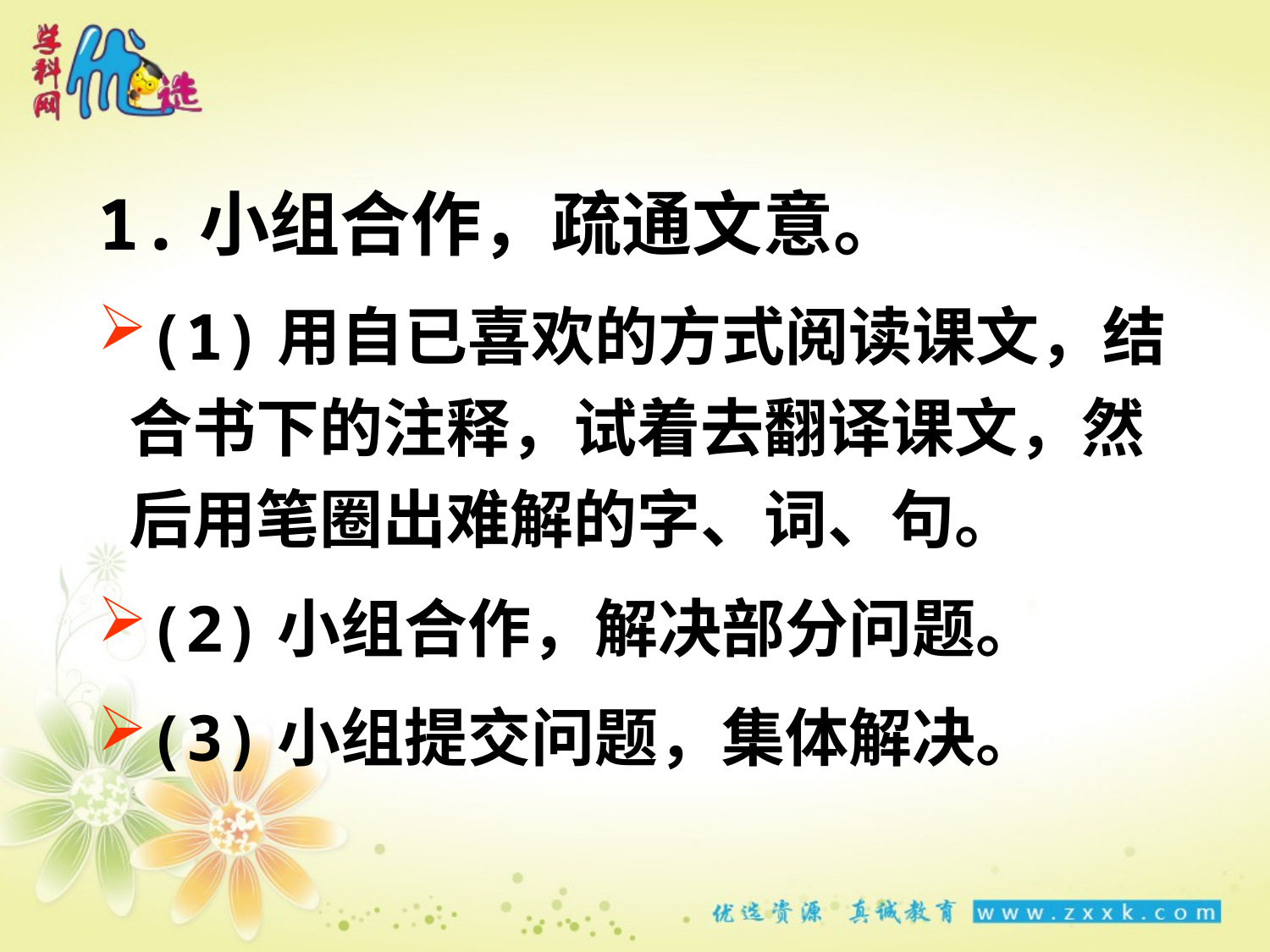

1.小组合作，疏通文意。
(1)用自已喜欢的方式阅读课文，结合书下的注释，试着去翻译课文，然后用笔圈出难解的字、词、句。
(2)小组合作，解决部分问题。
(3)小组提交问题，集体解决。